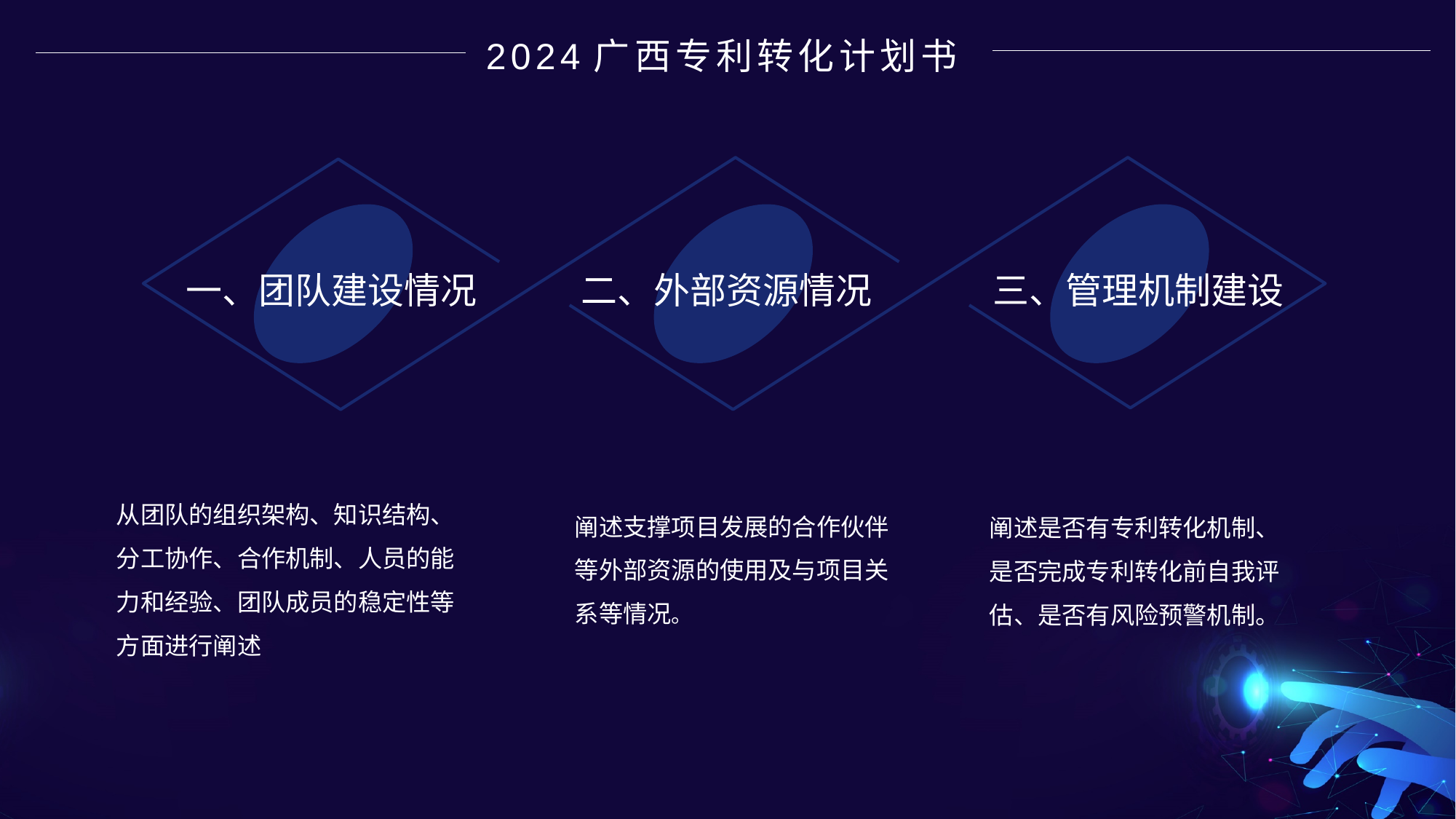

2024广西专利转化计划书

一、团队建设情况
二、外部资源情况
三、管理机制建设
从团队的组织架构、知识结构、分工协作、合作机制、人员的能力和经验、团队成员的稳定性等方面进行阐述
阐述支撑项目发展的合作伙伴等外部资源的使用及与项目关系等情况。
阐述是否有专利转化机制、是否完成专利转化前自我评估、是否有风险预警机制。